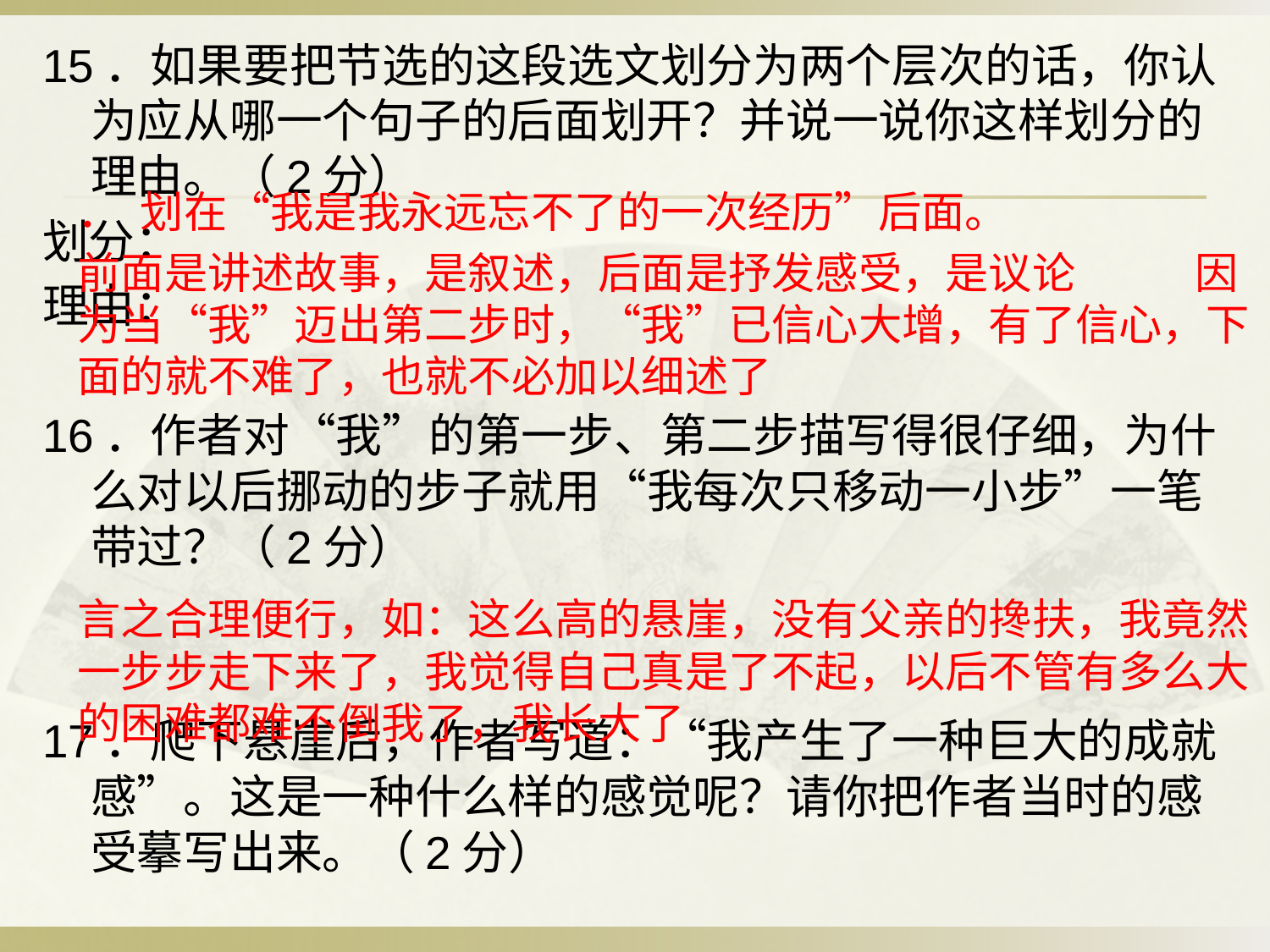

15．如果要把节选的这段选文划分为两个层次的话，你认为应从哪一个句子的后面划开？并说一说你这样划分的理由。（2分）
划分：
理由：

16．作者对“我”的第一步、第二步描写得很仔细，为什么对以后挪动的步子就用“我每次只移动一小步”一笔带过？（2分）

17．爬下悬崖后，作者写道：“我产生了一种巨大的成就感”。这是一种什么样的感觉呢？请你把作者当时的感受摹写出来。（2分）

	．  划在“我是我永远忘不了的一次经历”后面。
		前面是讲述故事，是叙述，后面是抒发感受，是议论 																																			因为当“我”迈出第二步时，“我”已信心大增，有了信心，下面的就不难了，也就不必加以细述了

		言之合理便行，如：这么高的悬崖，没有父亲的搀扶，我竟然一步步走下来了，我觉得自己真是了不起，以后不管有多么大的困难都难不倒我了，我长大了